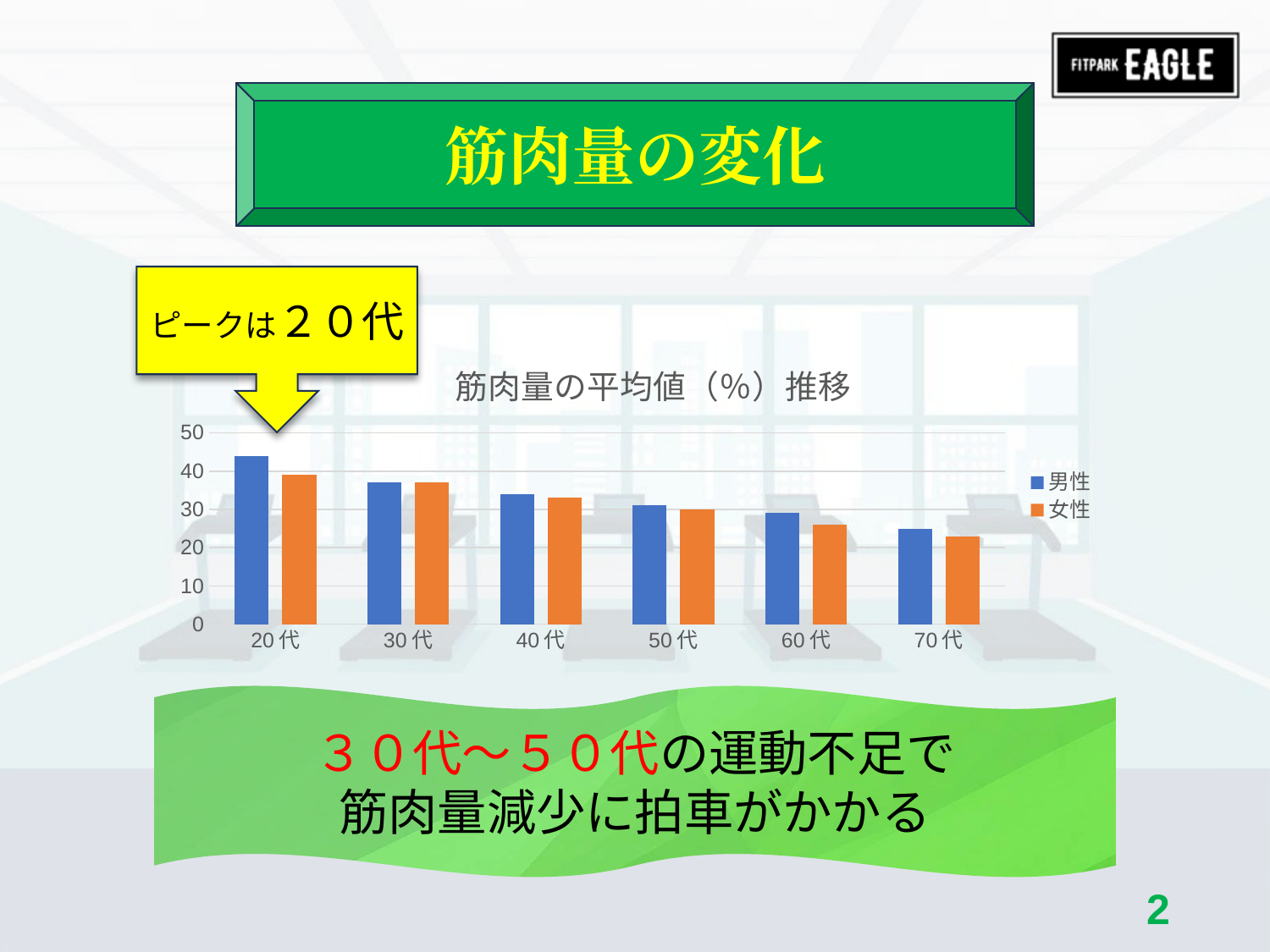

筋肉量の変化
ピークは２０代

### Chart: 筋肉量の平均値（％）推移

| Category | 男性 | 女性 |
|---|---|---|
| 20代 | 44.0 | 39.0 |
| 30代 | 37.0 | 37.0 |
| 40代 | 34.0 | 33.0 |
| 50代 | 31.0 | 30.0 |
| 60代 | 29.0 | 26.0 |
| 70代 | 25.0 | 23.0 |
３０代～５０代の運動不足で
筋肉量減少に拍車がかかる
2